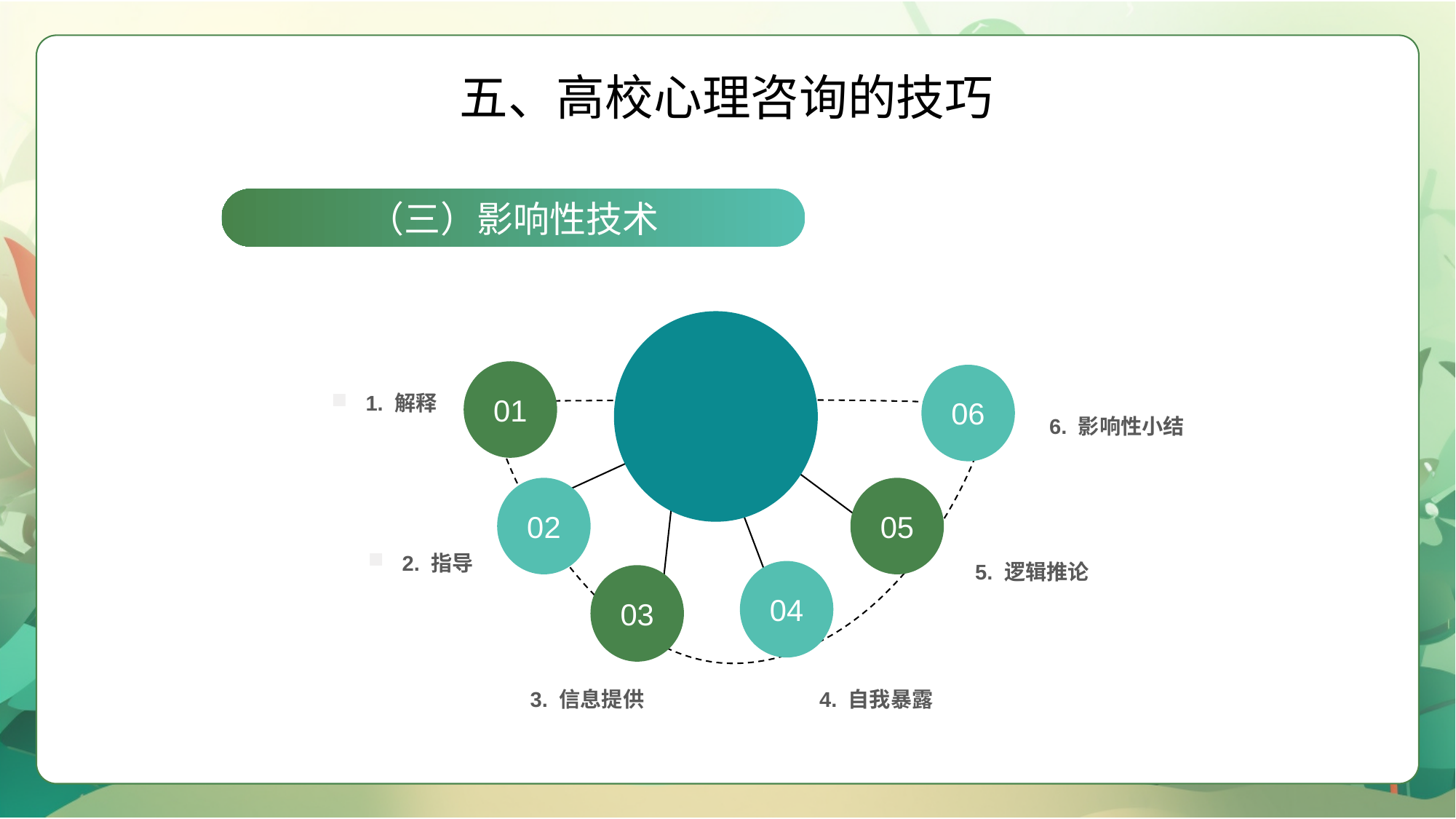

五、高校心理咨询的技巧
（三）影响性技术

01
06
1. 解释

6. 影响性小结
02
05
2. 指导
5. 逻辑推论
04
03
3. 信息提供
4. 自我暴露